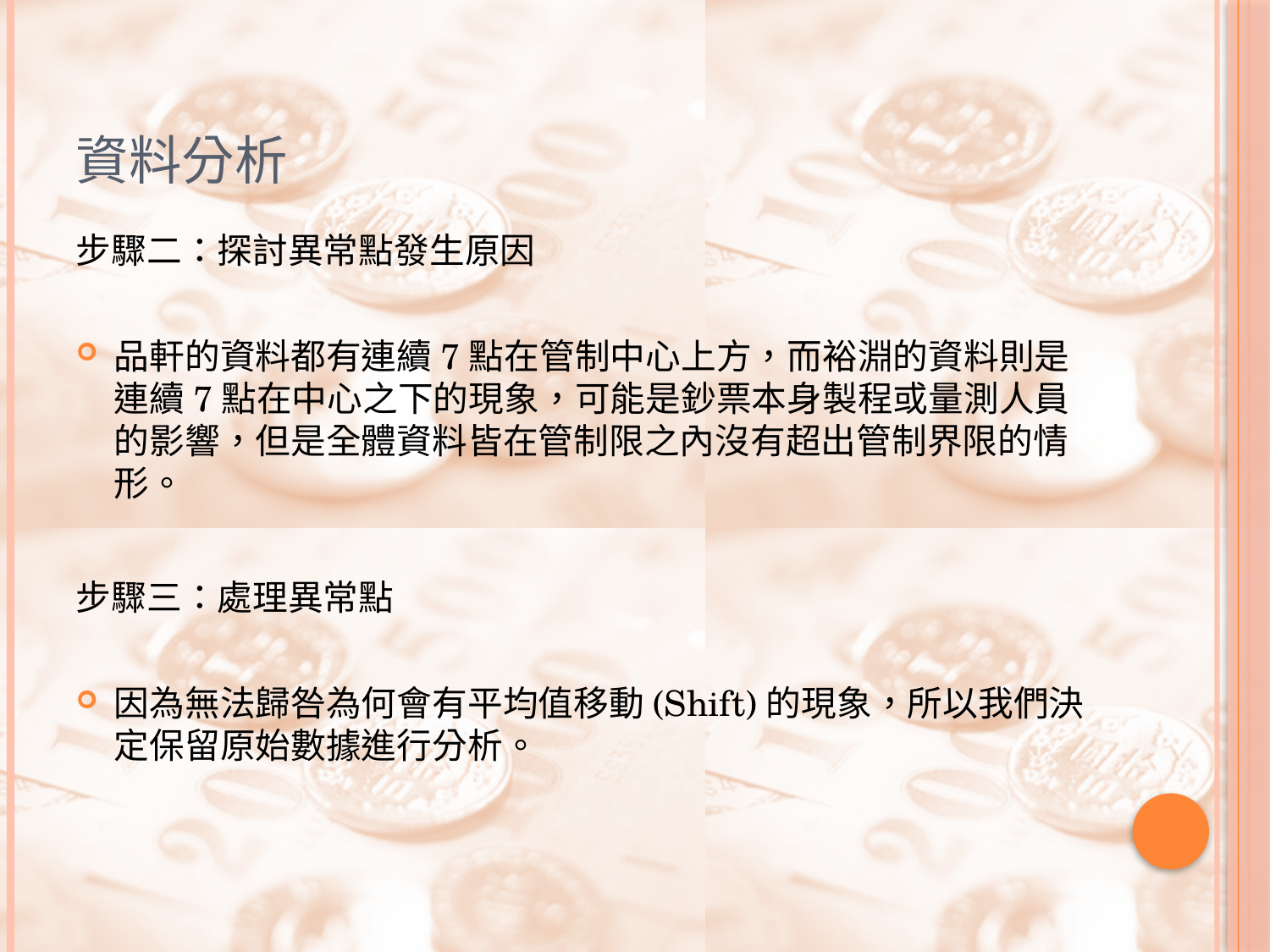

# 資料分析
步驟二：探討異常點發生原因

品軒的資料都有連續7點在管制中心上方，而裕淵的資料則是連續7點在中心之下的現象，可能是鈔票本身製程或量測人員的影響，但是全體資料皆在管制限之內沒有超出管制界限的情形。

步驟三：處理異常點

因為無法歸咎為何會有平均值移動(Shift)的現象，所以我們決定保留原始數據進行分析。